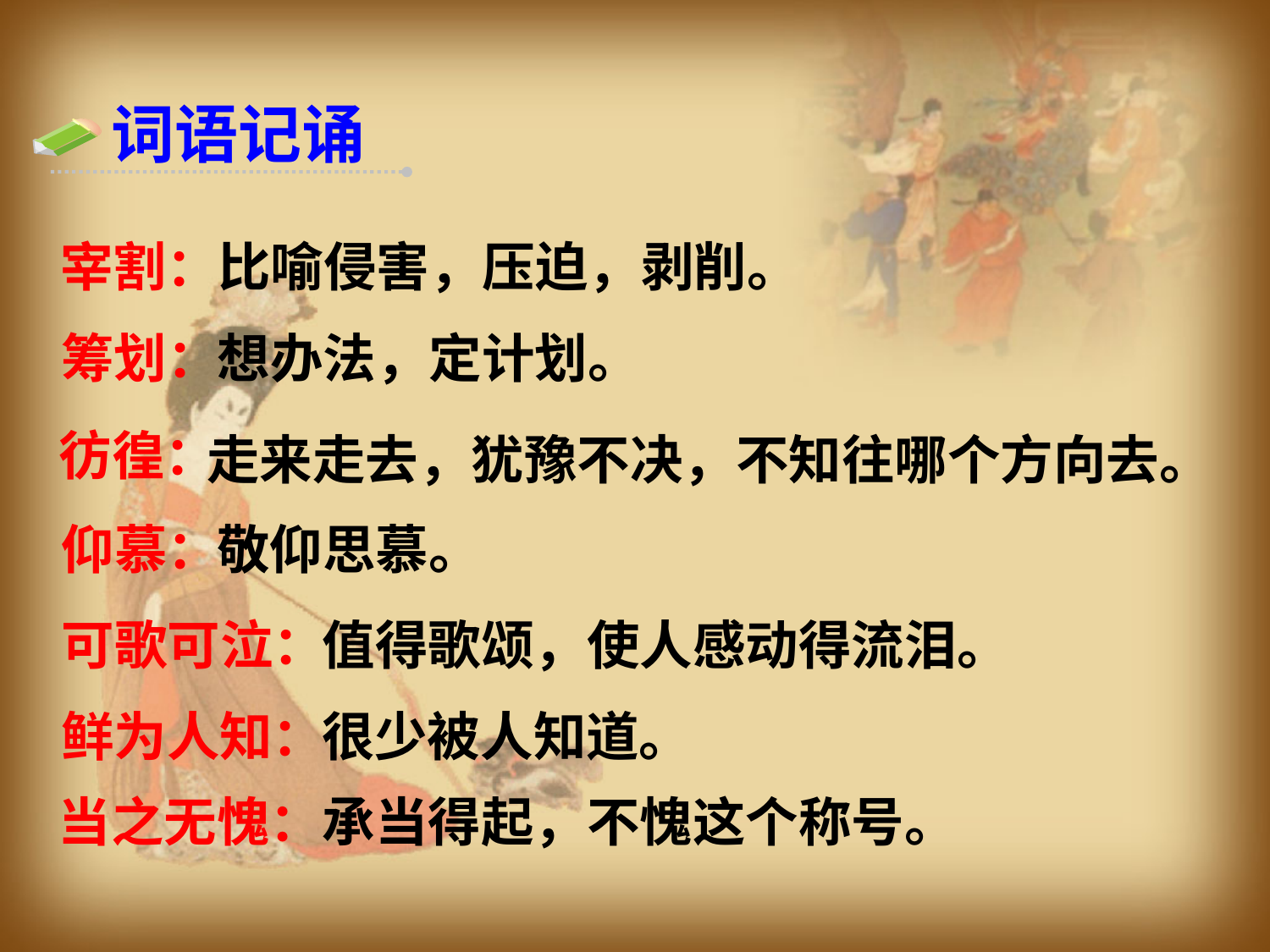

词语记诵

宰割：
比喻侵害，压迫，剥削。
筹划：
想办法，定计划。
彷徨：
走来走去，犹豫不决，不知往哪个方向去。
仰慕：
敬仰思慕。
可歌可泣：
值得歌颂，使人感动得流泪。
鲜为人知：
很少被人知道。
当之无愧：
承当得起，不愧这个称号。